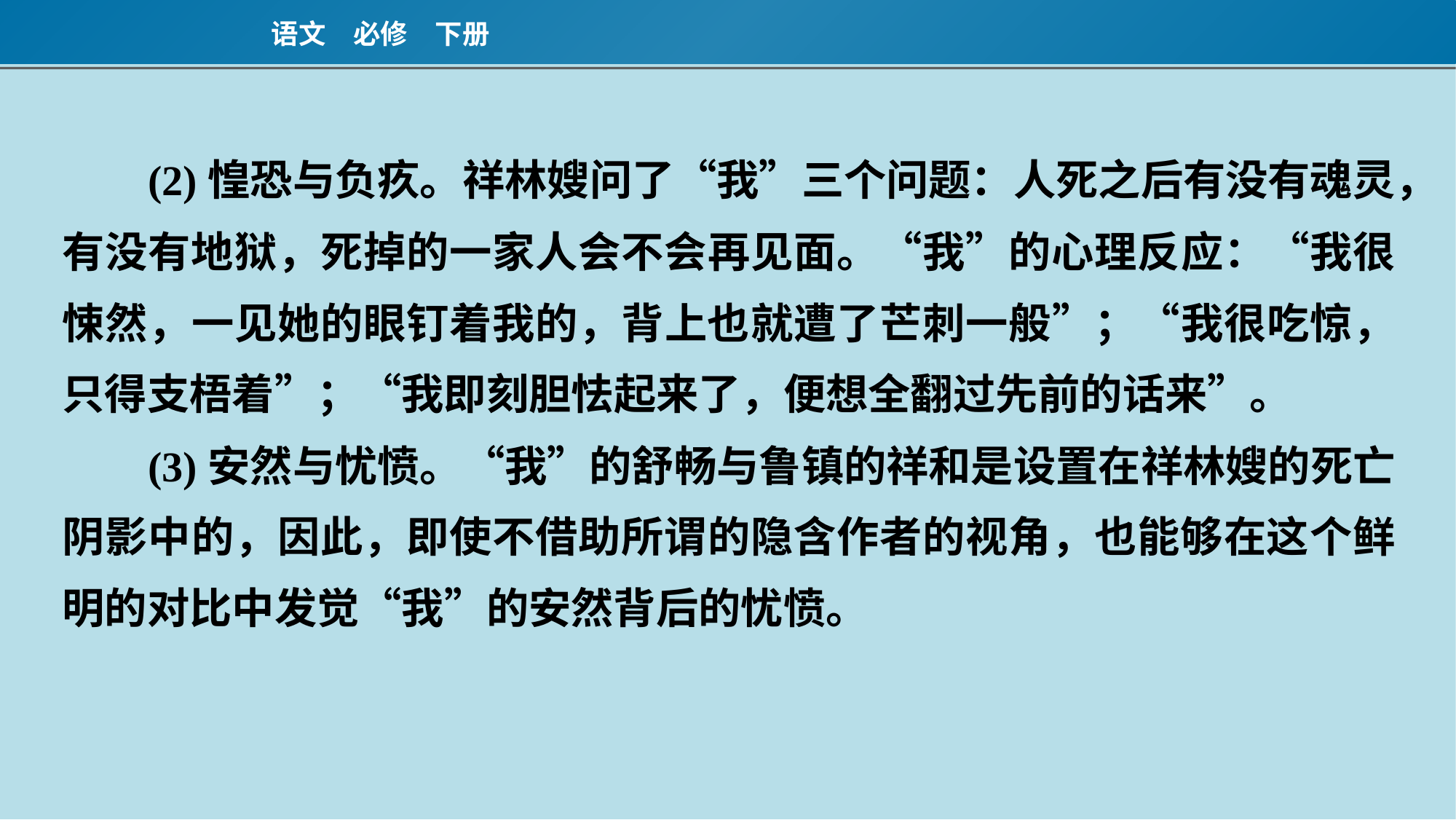

(2)惶恐与负疚。祥林嫂问了“我”三个问题：人死之后有没有魂灵，有没有地狱，死掉的一家人会不会再见面。“我”的心理反应：“我很悚然，一见她的眼钉着我的，背上也就遭了芒刺一般”；“我很吃惊，只得支梧着”；“我即刻胆怯起来了，便想全翻过先前的话来”。
(3)安然与忧愤。“我”的舒畅与鲁镇的祥和是设置在祥林嫂的死亡阴影中的，因此，即使不借助所谓的隐含作者的视角，也能够在这个鲜明的对比中发觉“我”的安然背后的忧愤。